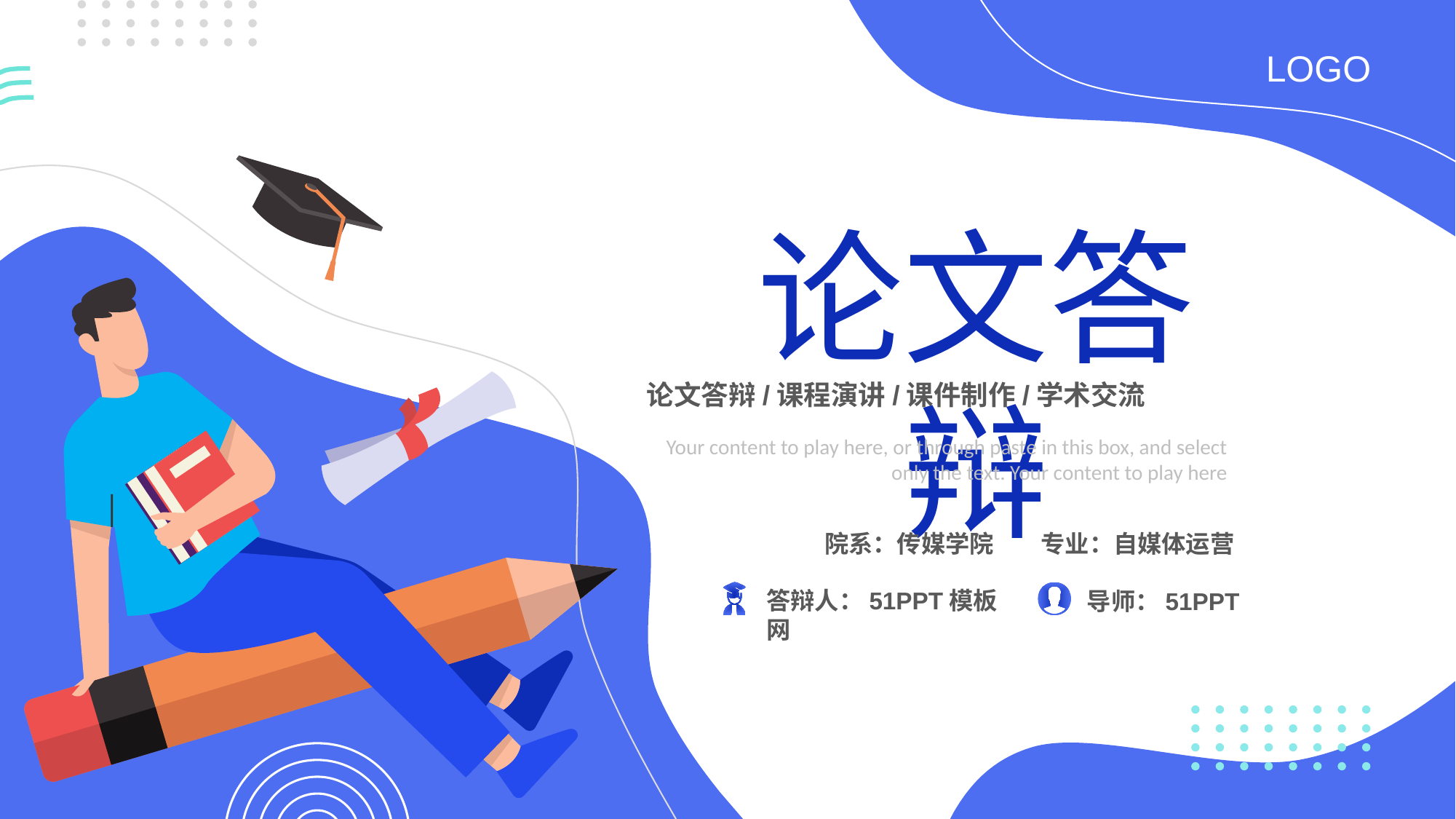

LOGO

论文答辩

论文答辩/课程演讲/课件制作/学术交流
Your content to play here, or through paste in this box, and select only the text. Your content to play here
院系：传媒学院
专业：自媒体运营
答辩人：51PPT模板网
导师：51PPT